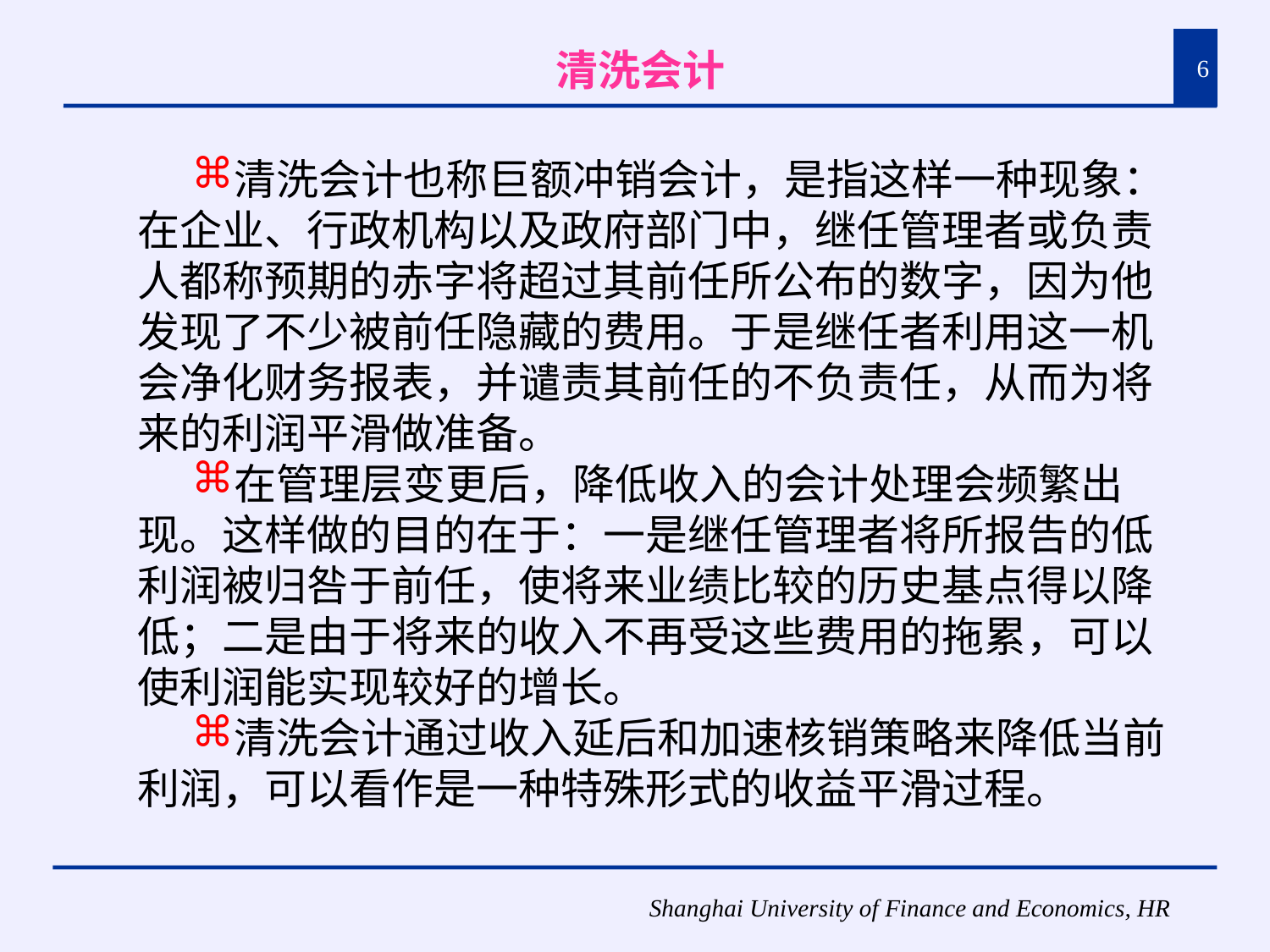

# 清洗会计
6
清洗会计也称巨额冲销会计，是指这样一种现象：在企业、行政机构以及政府部门中，继任管理者或负责人都称预期的赤字将超过其前任所公布的数字，因为他发现了不少被前任隐藏的费用。于是继任者利用这一机会净化财务报表，并谴责其前任的不负责任，从而为将来的利润平滑做准备。
在管理层变更后，降低收入的会计处理会频繁出现。这样做的目的在于：一是继任管理者将所报告的低利润被归咎于前任，使将来业绩比较的历史基点得以降低；二是由于将来的收入不再受这些费用的拖累，可以使利润能实现较好的增长。
清洗会计通过收入延后和加速核销策略来降低当前利润，可以看作是一种特殊形式的收益平滑过程。